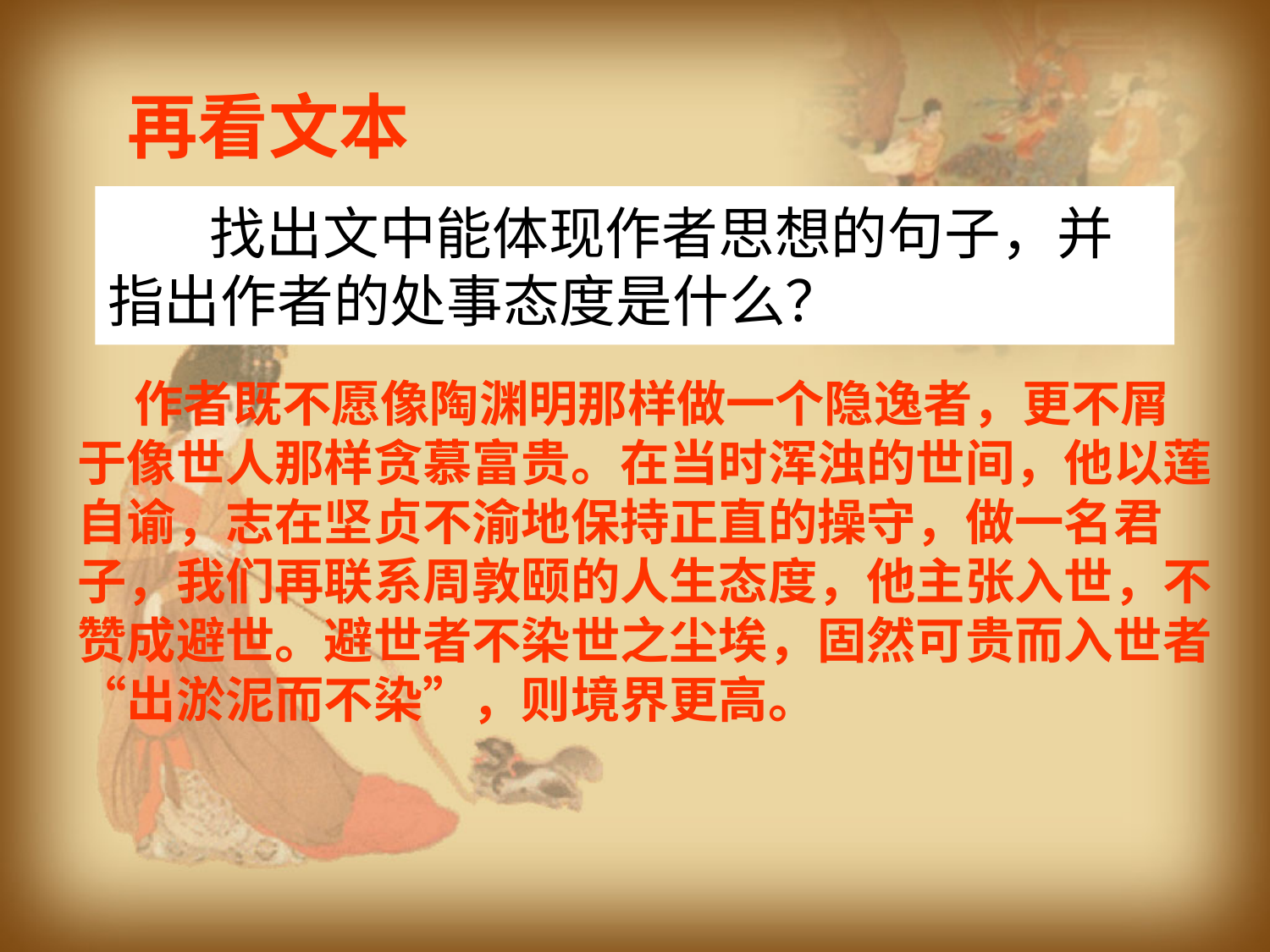

再看文本
       找出文中能体现作者思想的句子，并指出作者的处事态度是什么？
    作者既不愿像陶渊明那样做一个隐逸者，更不屑于像世人那样贪慕富贵。在当时浑浊的世间，他以莲自谕，志在坚贞不渝地保持正直的操守，做一名君子，我们再联系周敦颐的人生态度，他主张入世，不赞成避世。避世者不染世之尘埃，固然可贵而入世者“出淤泥而不染”，则境界更高。